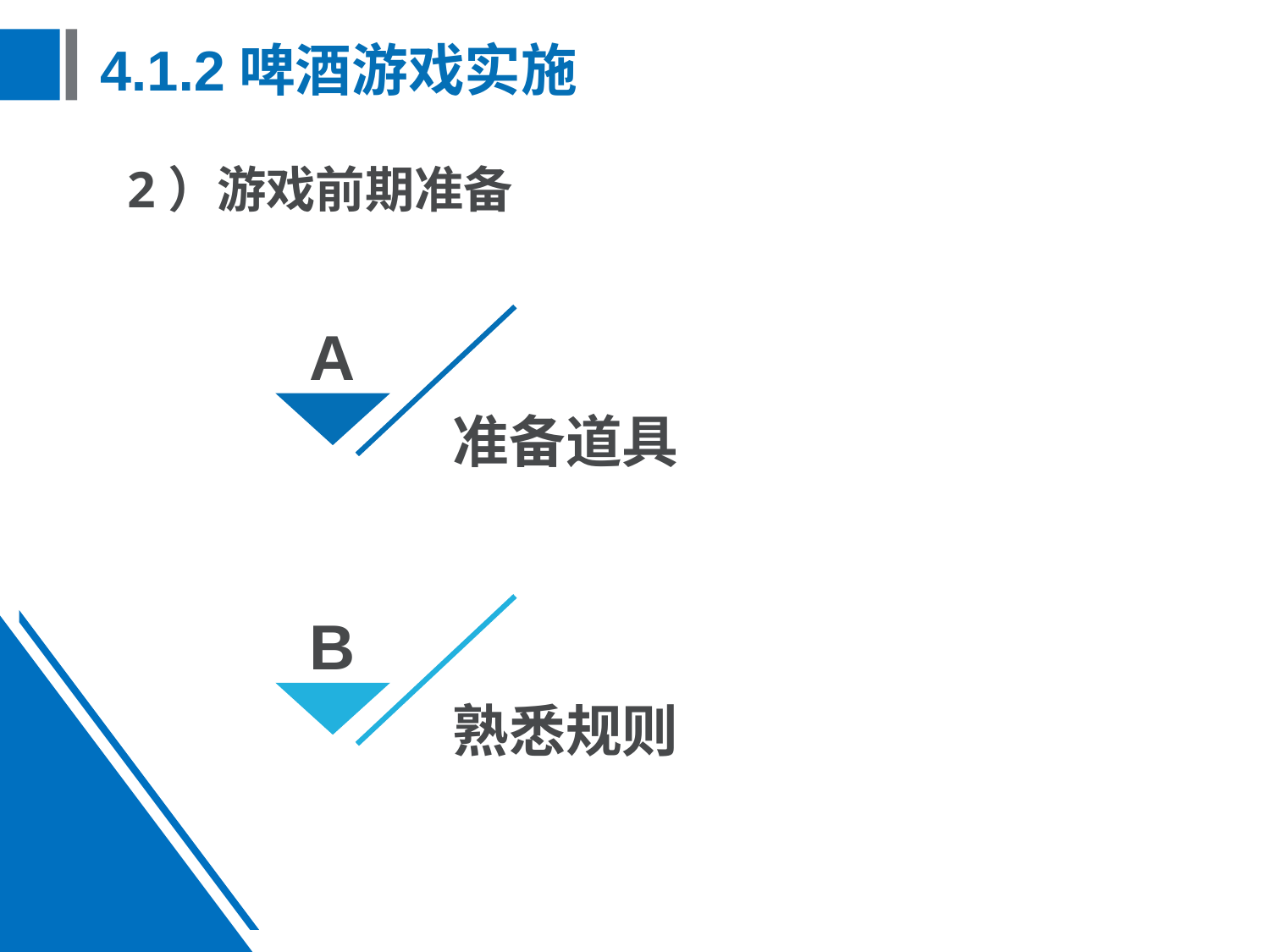

# 4.1.2啤酒游戏实施
2）游戏前期准备
A
准备道具

B
熟悉规则